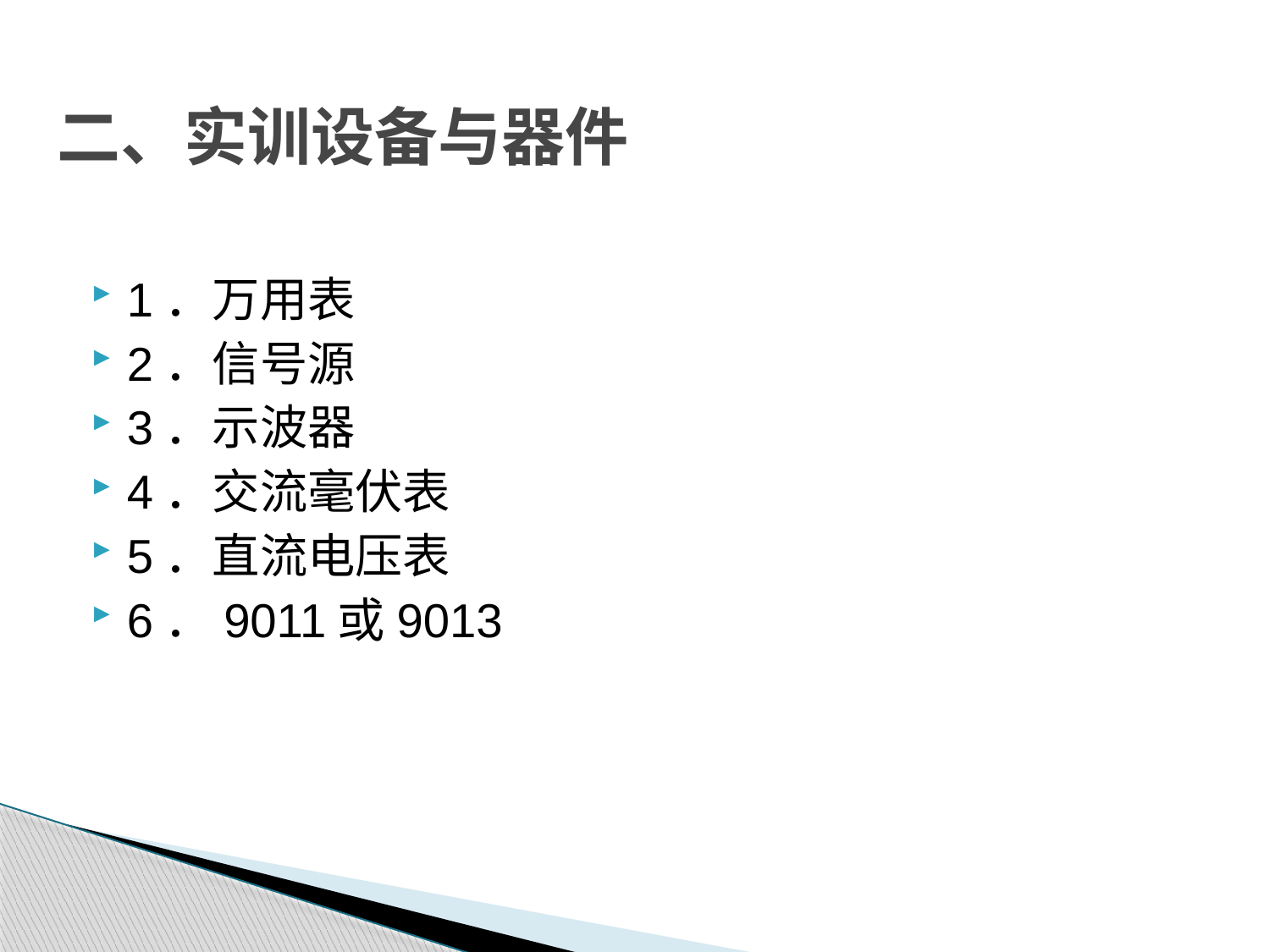

# 二、实训设备与器件
1．万用表
2．信号源
3．示波器
4．交流毫伏表
5．直流电压表
6．9011或9013